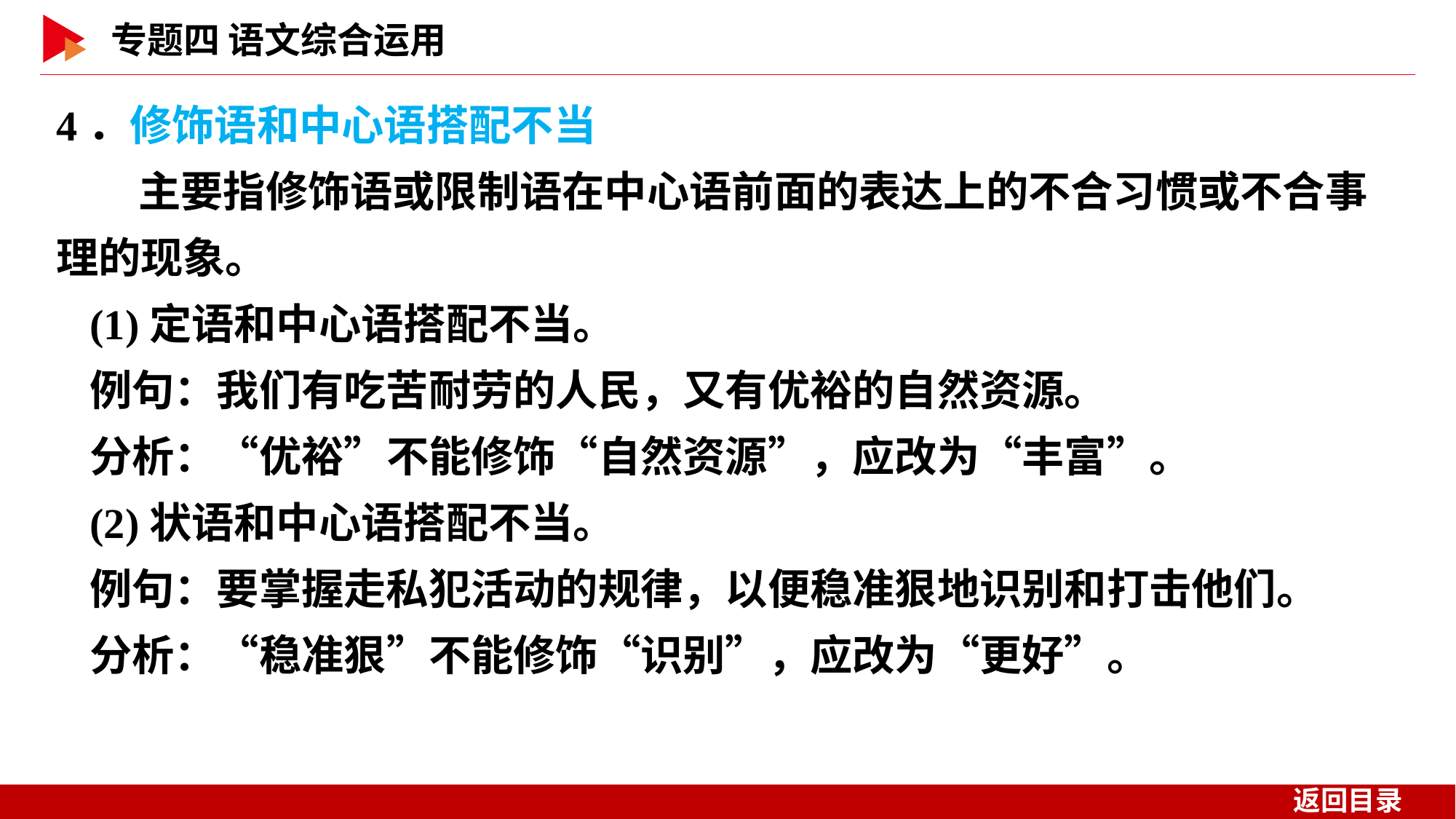

4．修饰语和中心语搭配不当
    主要指修饰语或限制语在中心语前面的表达上的不合习惯或不合事理的现象。
(1)定语和中心语搭配不当。
例句：我们有吃苦耐劳的人民，又有优裕的自然资源。
分析：“优裕”不能修饰“自然资源”，应改为“丰富”。
(2)状语和中心语搭配不当。
例句：要掌握走私犯活动的规律，以便稳准狠地识别和打击他们。
分析：“稳准狠”不能修饰“识别”，应改为“更好”。